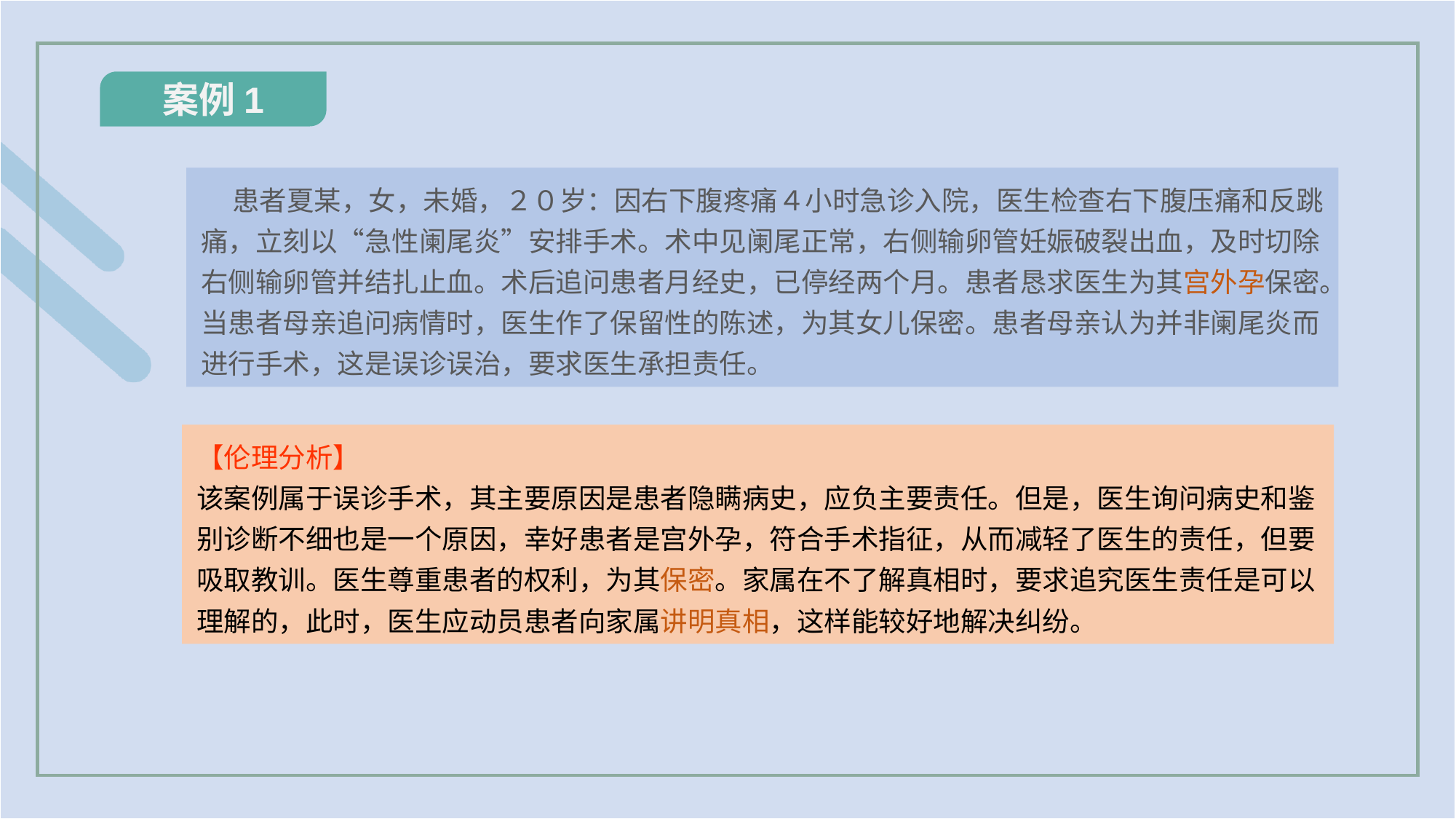

案例1
    患者夏某，女，未婚，２０岁：因右下腹疼痛４小时急诊入院，医生检查右下腹压痛和反跳痛，立刻以“急性阑尾炎”安排手术。术中见阑尾正常，右侧输卵管妊娠破裂出血，及时切除右侧输卵管并结扎止血。术后追问患者月经史，已停经两个月。患者恳求医生为其宫外孕保密。当患者母亲追问病情时，医生作了保留性的陈述，为其女儿保密。患者母亲认为并非阑尾炎而进行手术，这是误诊误治，要求医生承担责任。
【伦理分析】
该案例属于误诊手术，其主要原因是患者隐瞒病史，应负主要责任。但是，医生询问病史和鉴别诊断不细也是一个原因，幸好患者是宫外孕，符合手术指征，从而减轻了医生的责任，但要吸取教训。医生尊重患者的权利，为其保密。家属在不了解真相时，要求追究医生责任是可以理解的，此时，医生应动员患者向家属讲明真相，这样能较好地解决纠纷。